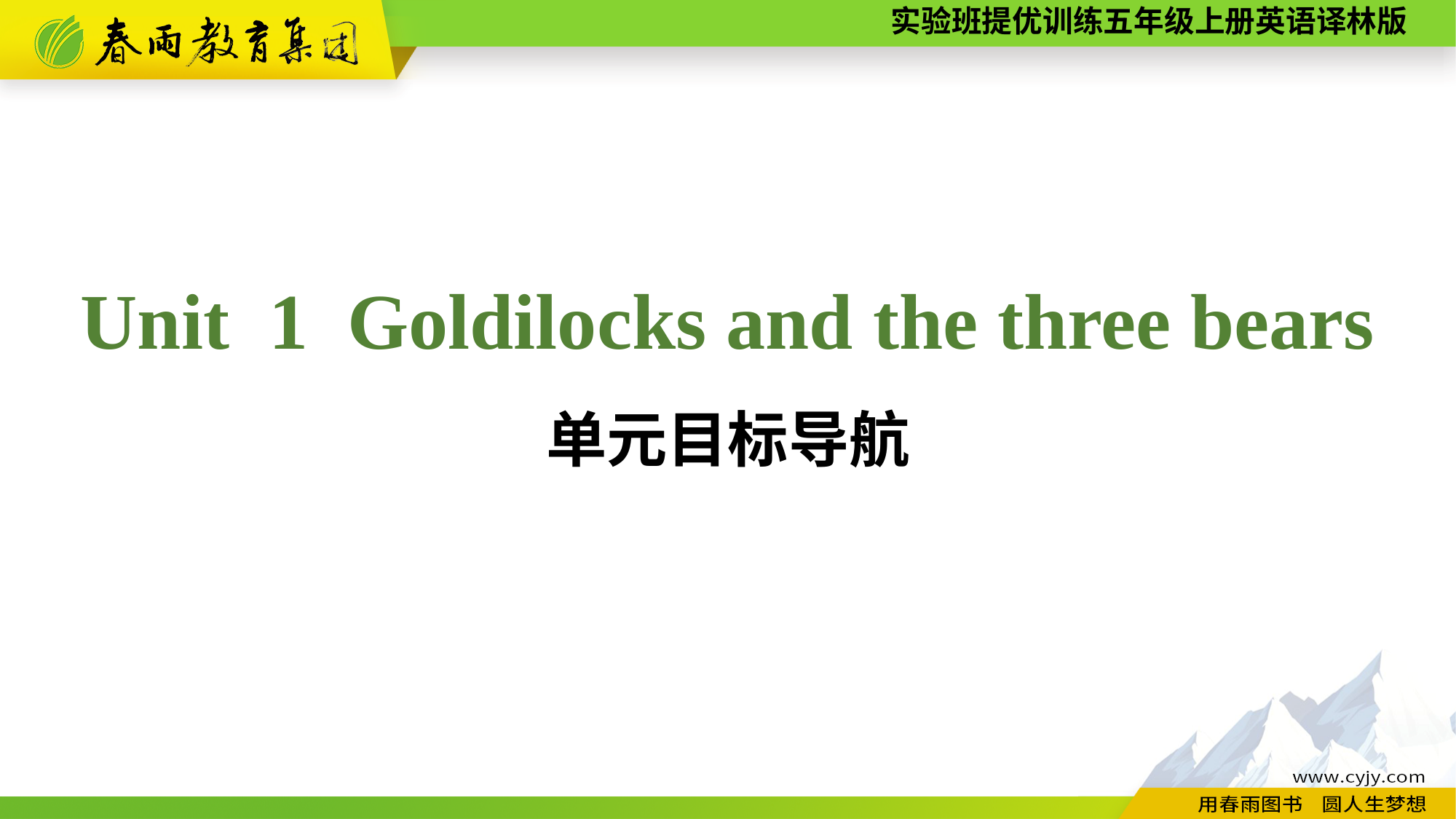

Unit  1  Goldilocks and the three bears
单元目标导航